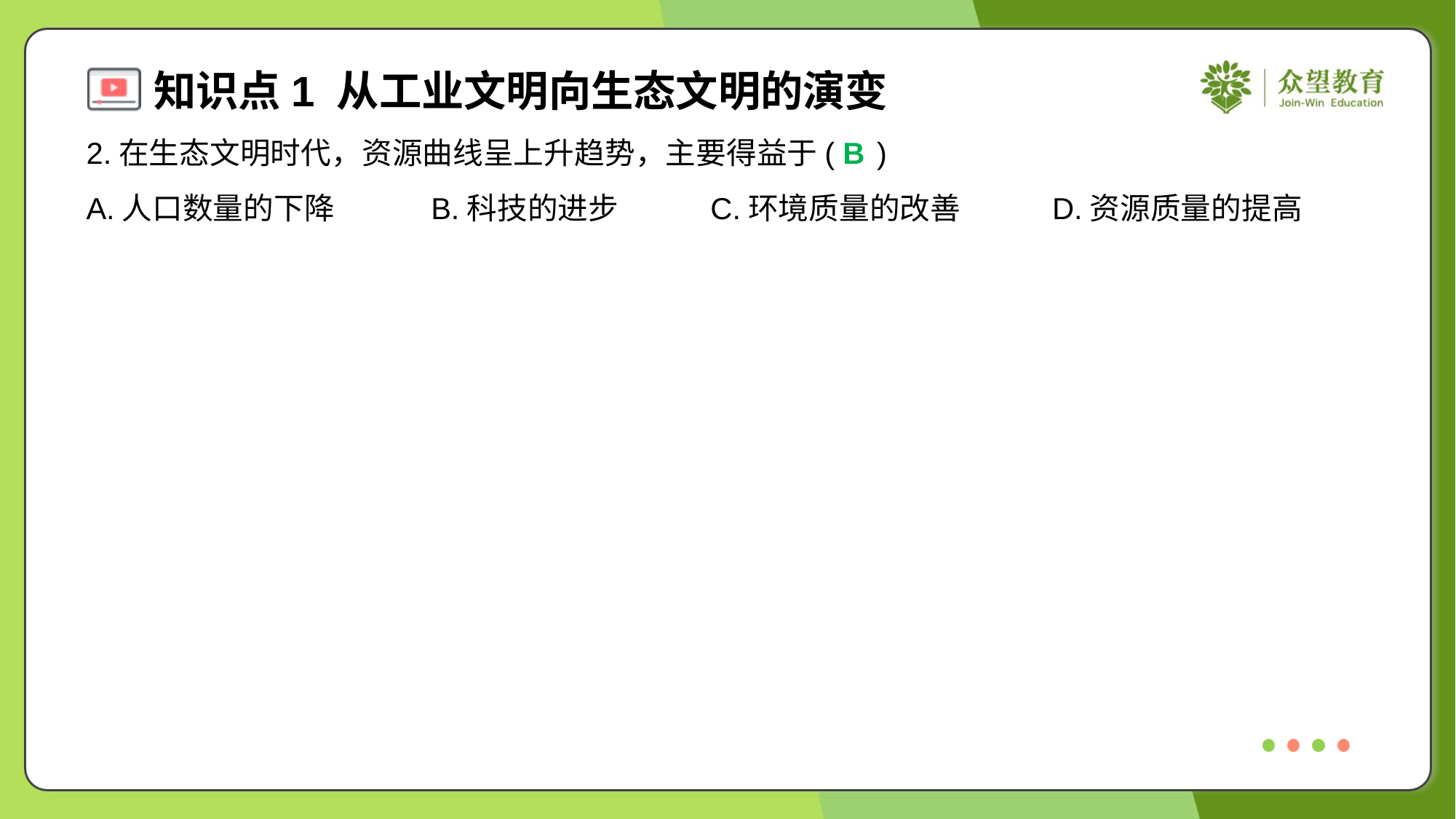

2.在生态文明时代，资源曲线呈上升趋势，主要得益于(     )
B
A.人口数量的下降	B.科技的进步	C.环境质量的改善	D.资源质量的提高